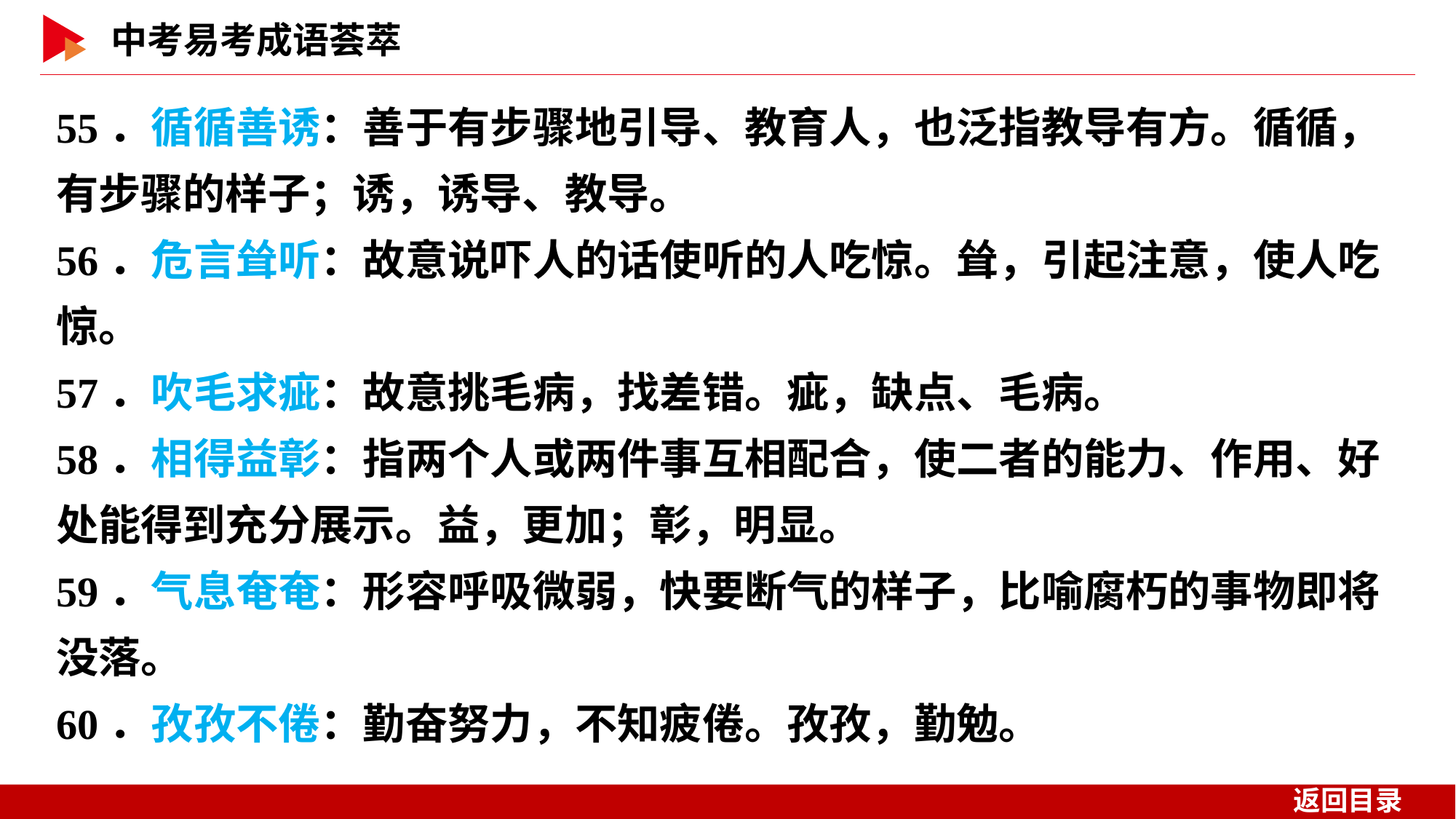

55．循循善诱：善于有步骤地引导、教育人，也泛指教导有方。循循，有步骤的样子；诱，诱导、教导。
56．危言耸听：故意说吓人的话使听的人吃惊。耸，引起注意，使人吃惊。
57．吹毛求疵：故意挑毛病，找差错。疵，缺点、毛病。
58．相得益彰：指两个人或两件事互相配合，使二者的能力、作用、好处能得到充分展示。益，更加；彰，明显。
59．气息奄奄：形容呼吸微弱，快要断气的样子，比喻腐朽的事物即将没落。
60．孜孜不倦：勤奋努力，不知疲倦。孜孜，勤勉。